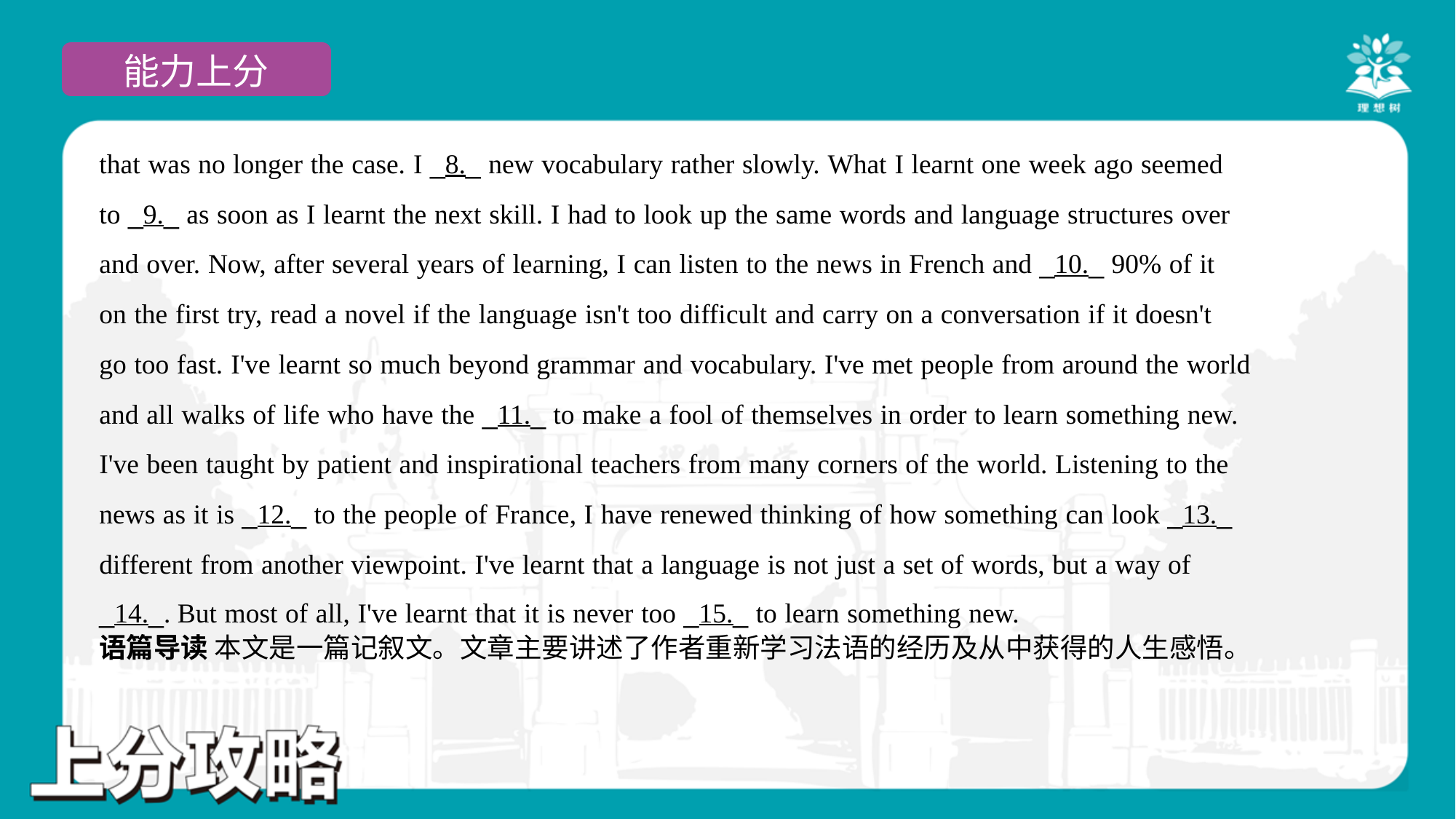

that was no longer the case. I _8._ new vocabulary rather slowly. What I learnt one week ago seemed
to _9._ as soon as I learnt the next skill. I had to look up the same words and language structures over
and over. Now, after several years of learning, I can listen to the news in French and _10._ 90% of it
on the first try, read a novel if the language isn't too difficult and carry on a conversation if it doesn't
go too fast. I've learnt so much beyond grammar and vocabulary. I've met people from around the world
and all walks of life who have the _11._ to make a fool of themselves in order to learn something new.
I've been taught by patient and inspirational teachers from many corners of the world. Listening to the
news as it is _12._ to the people of France, I have renewed thinking of how something can look _13._
different from another viewpoint. I've learnt that a language is not just a set of words, but a way of
_14._. But most of all, I've learnt that it is never too _15._ to learn something new.#4
语篇导读 本文是一篇记叙文。文章主要讲述了作者重新学习法语的经历及从中获得的人生感悟。